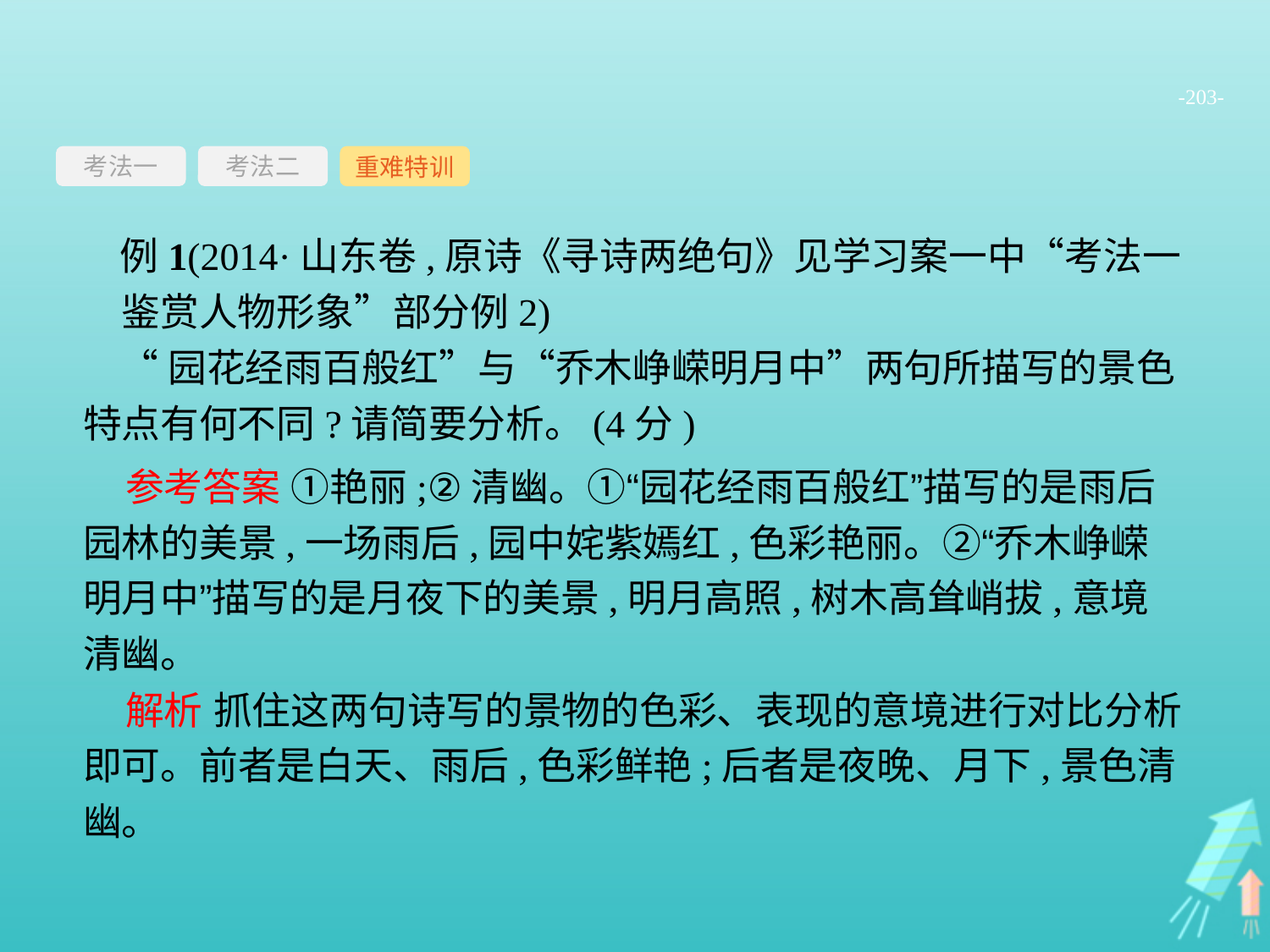

-203-
考法一
重难特训
考法二
例1(2014·山东卷,原诗《寻诗两绝句》见学习案一中“考法一　鉴赏人物形象”部分例2)
“园花经雨百般红”与“乔木峥嵘明月中”两句所描写的景色特点有何不同?请简要分析。(4分)
参考答案 ①艳丽;②清幽。①“园花经雨百般红”描写的是雨后园林的美景,一场雨后,园中姹紫嫣红,色彩艳丽。②“乔木峥嵘明月中”描写的是月夜下的美景,明月高照,树木高耸峭拔,意境清幽。
解析 抓住这两句诗写的景物的色彩、表现的意境进行对比分析即可。前者是白天、雨后,色彩鲜艳;后者是夜晚、月下,景色清幽。